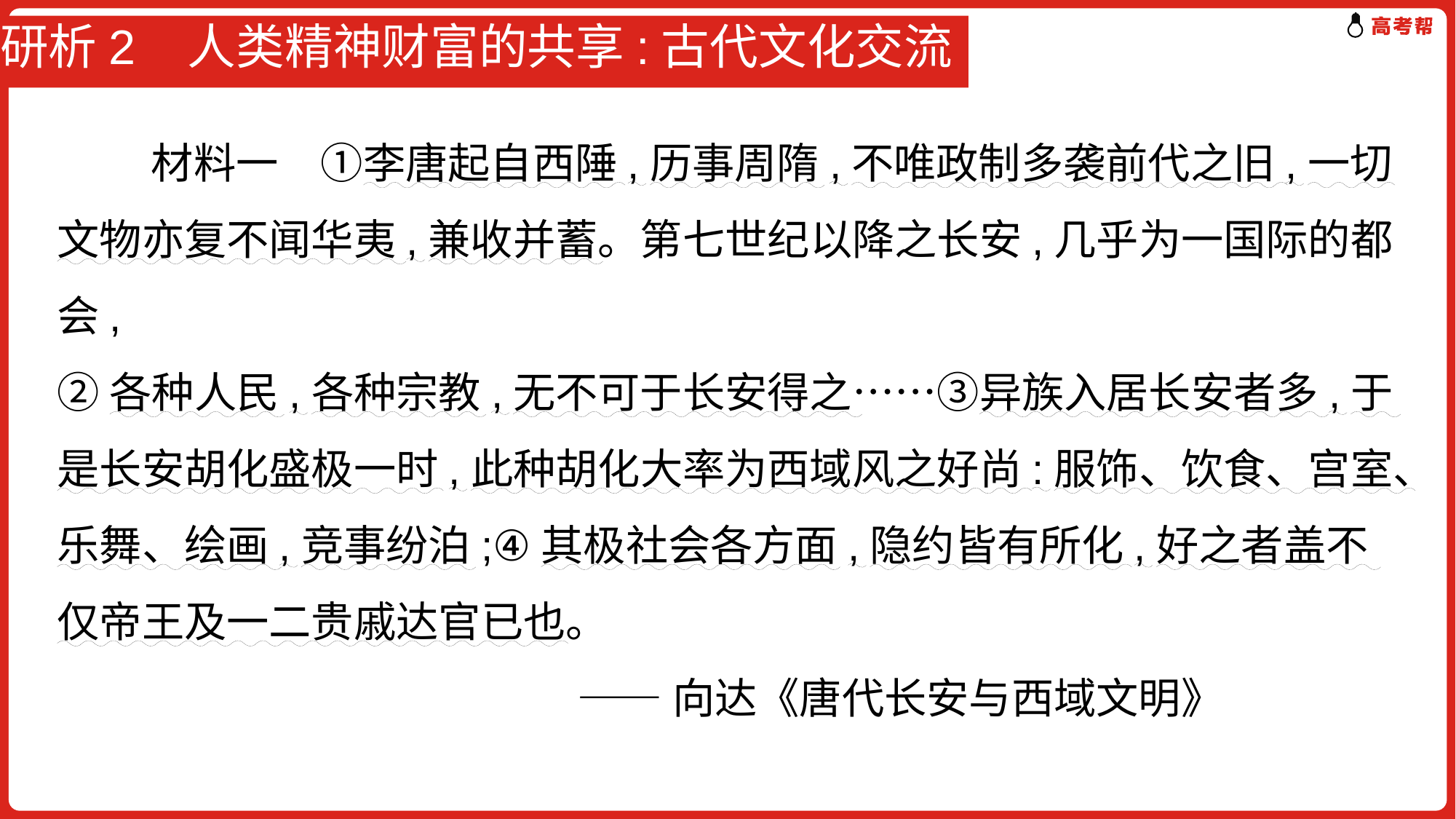

# 研析2   人类精神财富的共享:古代文化交流
　　 材料一　①李唐起自西陲,历事周隋,不唯政制多袭前代之旧,一切文物亦复不闻华夷,兼收并蓄。第七世纪以降之长安,几乎为一国际的都会,
②各种人民,各种宗教,无不可于长安得之……③异族入居长安者多,于是长安胡化盛极一时,此种胡化大率为西域风之好尚:服饰、饮食、宫室、乐舞、绘画,竞事纷泊;④其极社会各方面,隐约皆有所化,好之者盖不仅帝王及一二贵戚达官已也。
                                                       ——向达《唐代长安与西域文明》